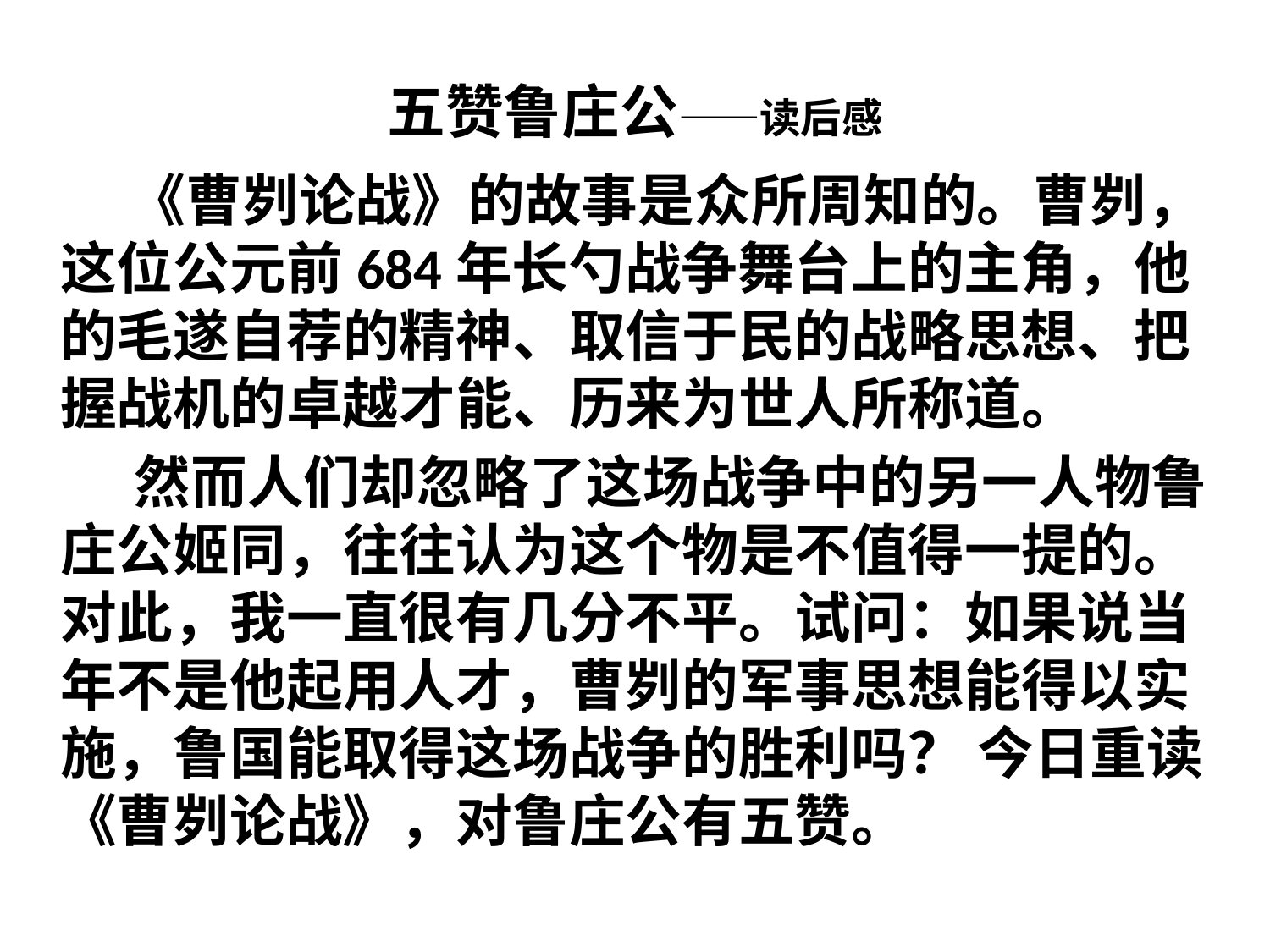

# 五赞鲁庄公——读后感
        《曹刿论战》的故事是众所周知的。曹刿，这位公元前684年长勺战争舞台上的主角，他的毛遂自荐的精神、取信于民的战略思想、把握战机的卓越才能、历来为世人所称道。
    　然而人们却忽略了这场战争中的另一人物鲁庄公姬同，往往认为这个物是不值得一提的。对此，我一直很有几分不平。试问：如果说当年不是他起用人才，曹刿的军事思想能得以实施，鲁国能取得这场战争的胜利吗？ 今日重读《曹刿论战》，对鲁庄公有五赞。